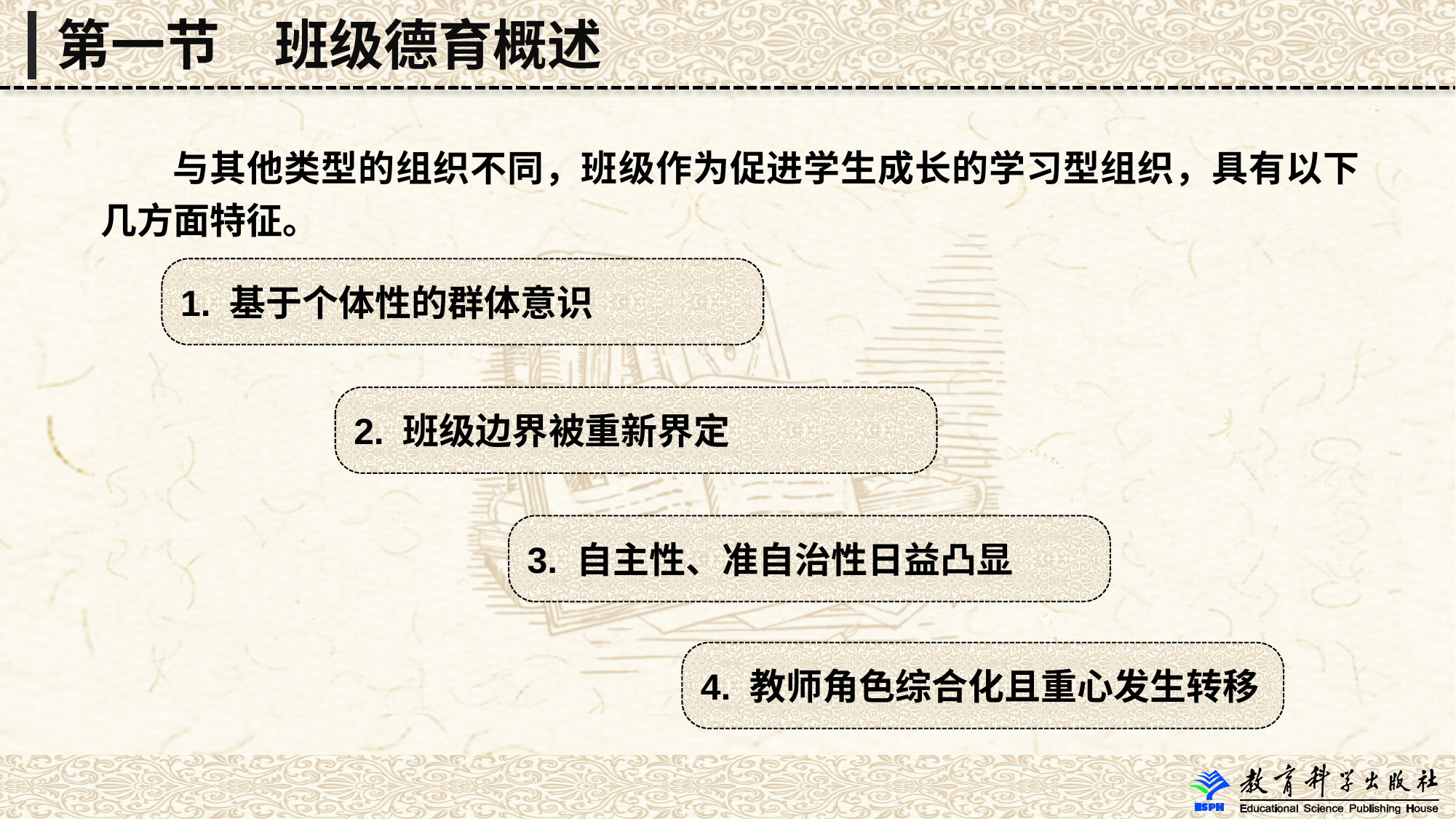

第一节　班级德育概述
       与其他类型的组织不同，班级作为促进学生成长的学习型组织，具有以下几方面特征。

1. 基于个体性的群体意识
2. 班级边界被重新界定
3. 自主性、准自治性日益凸显
4. 教师角色综合化且重心发生转移